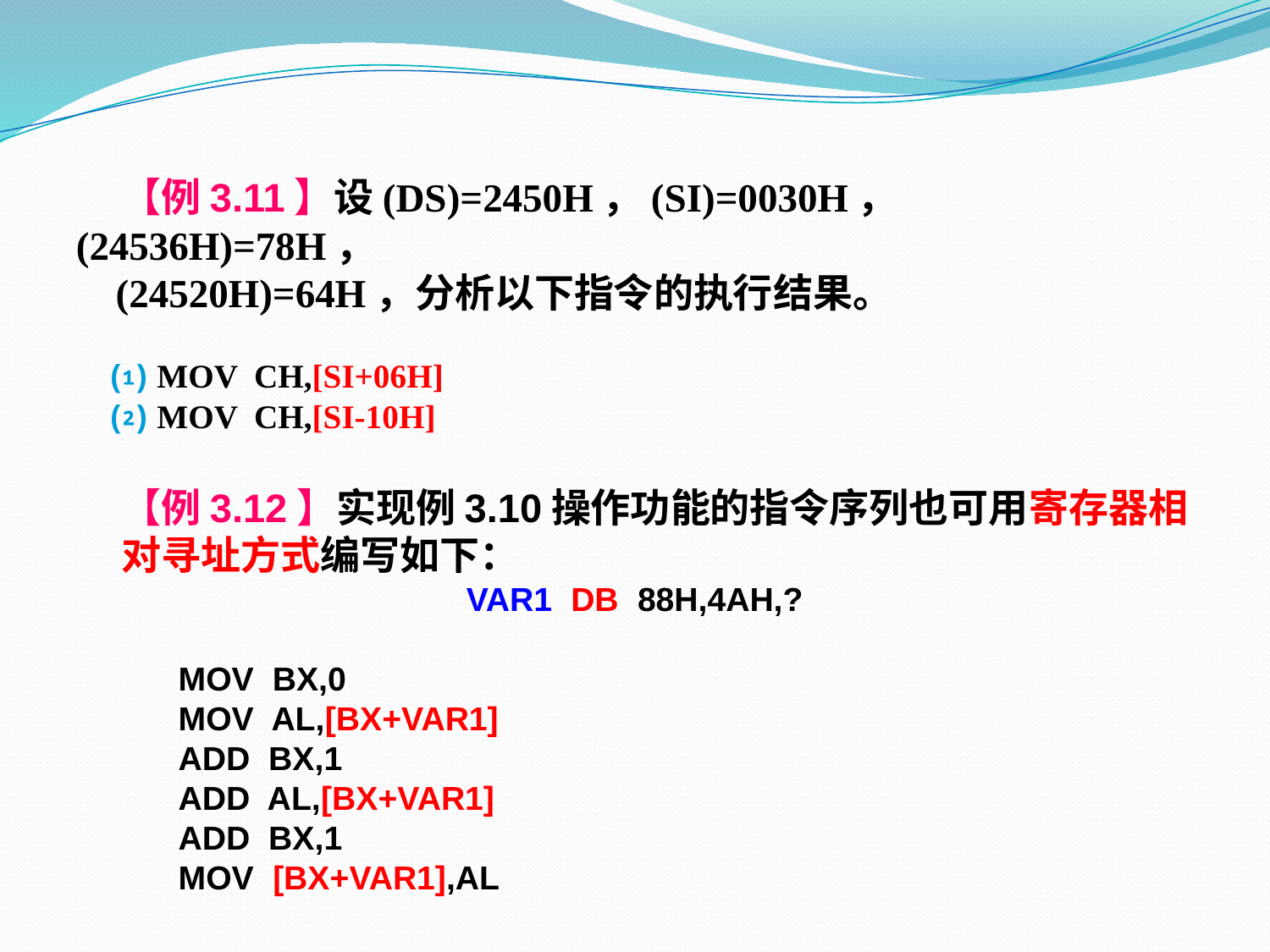

【例3.11】设(DS)=2450H，(SI)=0030H，(24536H)=78H，
    (24520H)=64H，分析以下指令的执行结果。

    ⑴ MOV  CH,[SI+06H]
    ⑵ MOV  CH,[SI-10H]

    【例3.12】实现例3.10操作功能的指令序列也可用寄存器相
    对寻址方式编写如下：
VAR1  DB  88H,4AH,?

           MOV  BX,0
           MOV  AL,[BX+VAR1]
           ADD  BX,1
           ADD  AL,[BX+VAR1]
           ADD  BX,1
           MOV  [BX+VAR1],AL